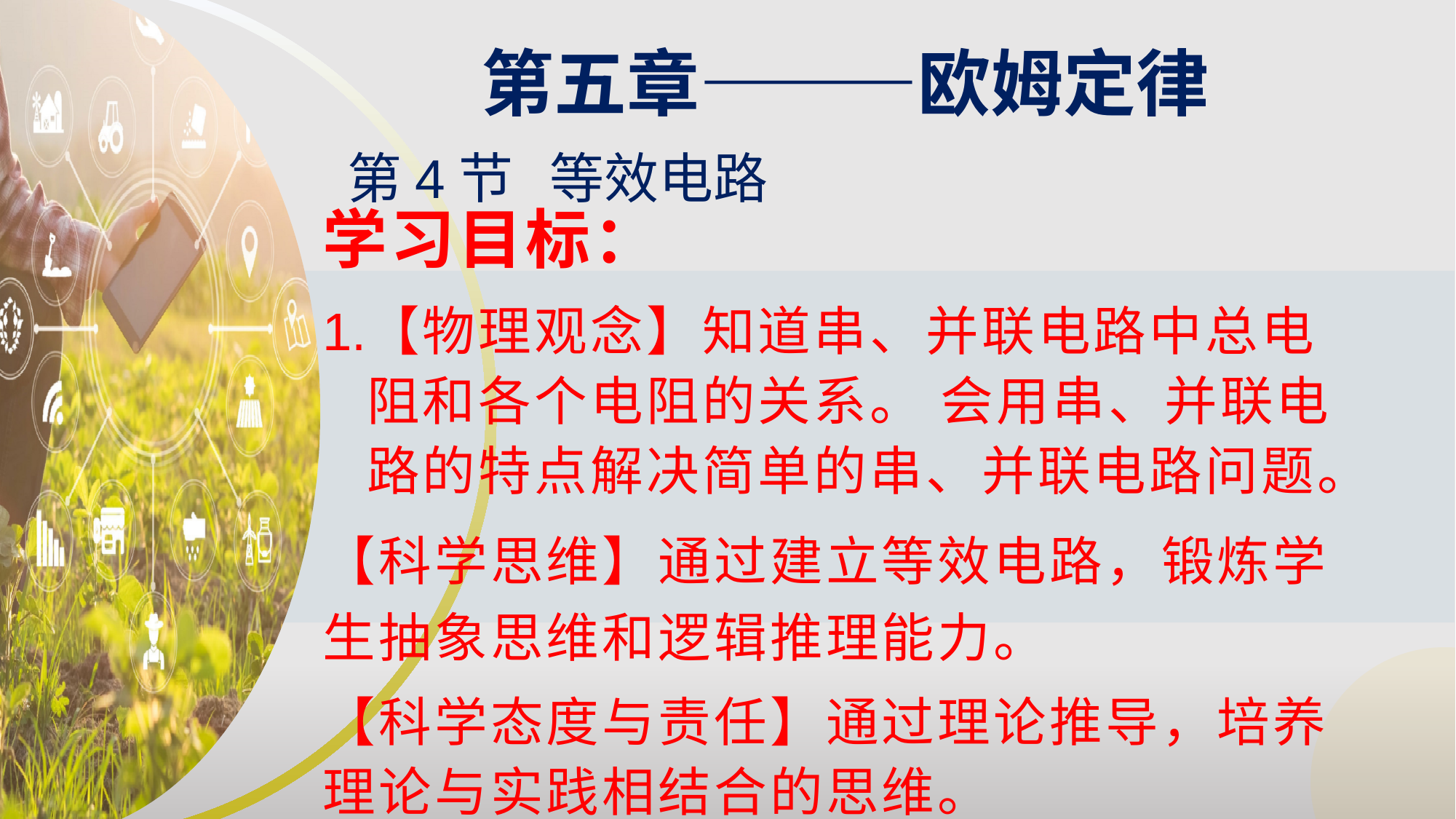

第五章———欧姆定律
第4节   等效电路

学习目标：
【物理观念】知道串、并联电路中总电阻和各个电阻的关系。 会用串、并联电路的特点解决简单的串、并联电路问题。
【科学思维】通过建立等效电路，锻炼学生抽象思维和逻辑推理能力。
【科学态度与责任】通过理论推导，培养理论与实践相结合的思维。